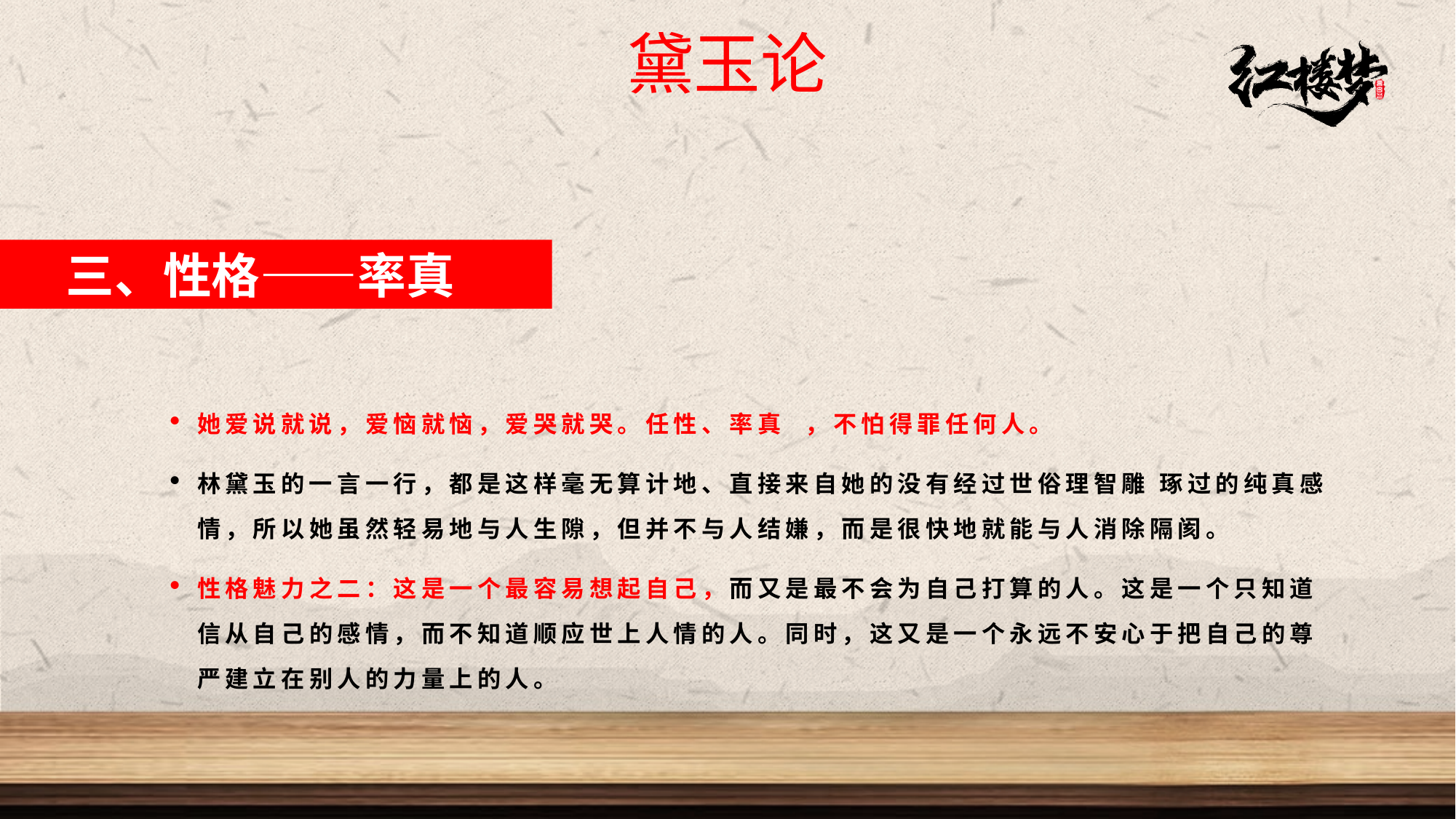

黛玉论
三、性格——率真
她爱说就说，爱恼就恼，爱哭就哭。任性、率真  ，不怕得罪任何人。
林黛玉的一言一行，都是这样毫无算计地、直接来自她的没有经过世俗理智雕 琢过的纯真感情，所以她虽然轻易地与人生隙，但并不与人结嫌，而是很快地就能与人消除隔阂。
性格魅力之二：这是一个最容易想起自己，而又是最不会为自己打算的人。这是一个只知道信从自己的感情，而不知道顺应世上人情的人。同时，这又是一个永远不安心于把自己的尊严建立在别人的力量上的人。